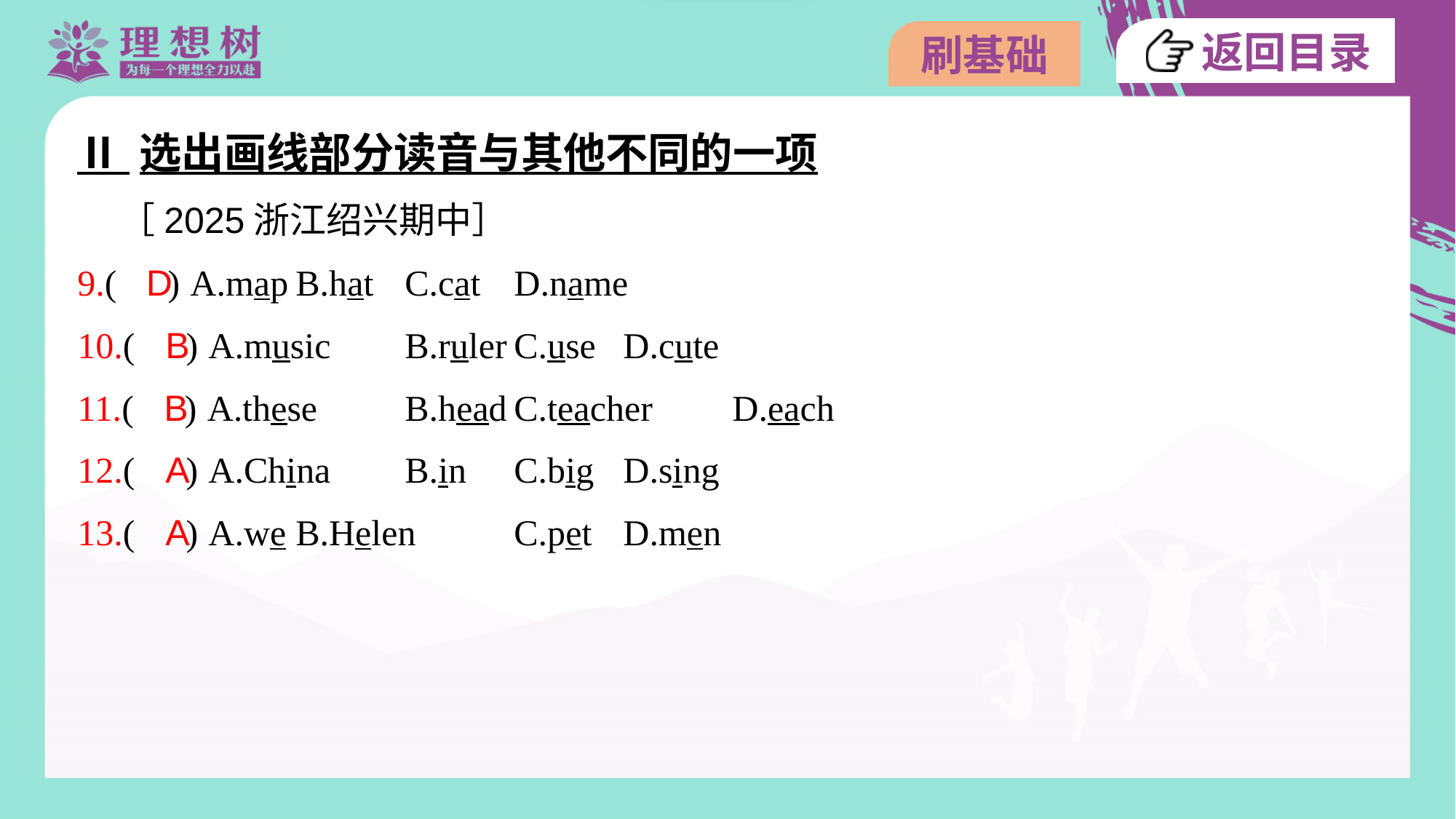

Ⅱ 选出画线部分读音与其他不同的一项
    ［2025浙江绍兴期中］
9.(     ) A.map	B.hat	C.cat	D.name
D
10.(     ) A.music	B.ruler	C.use	D.cute
B
11.(     ) A.these	B.head	C.teacher	D.each
B
12.(     ) A.China	B.in	C.big	D.sing
A
13.(     ) A.we	B.Helen	C.pet	D.men
A